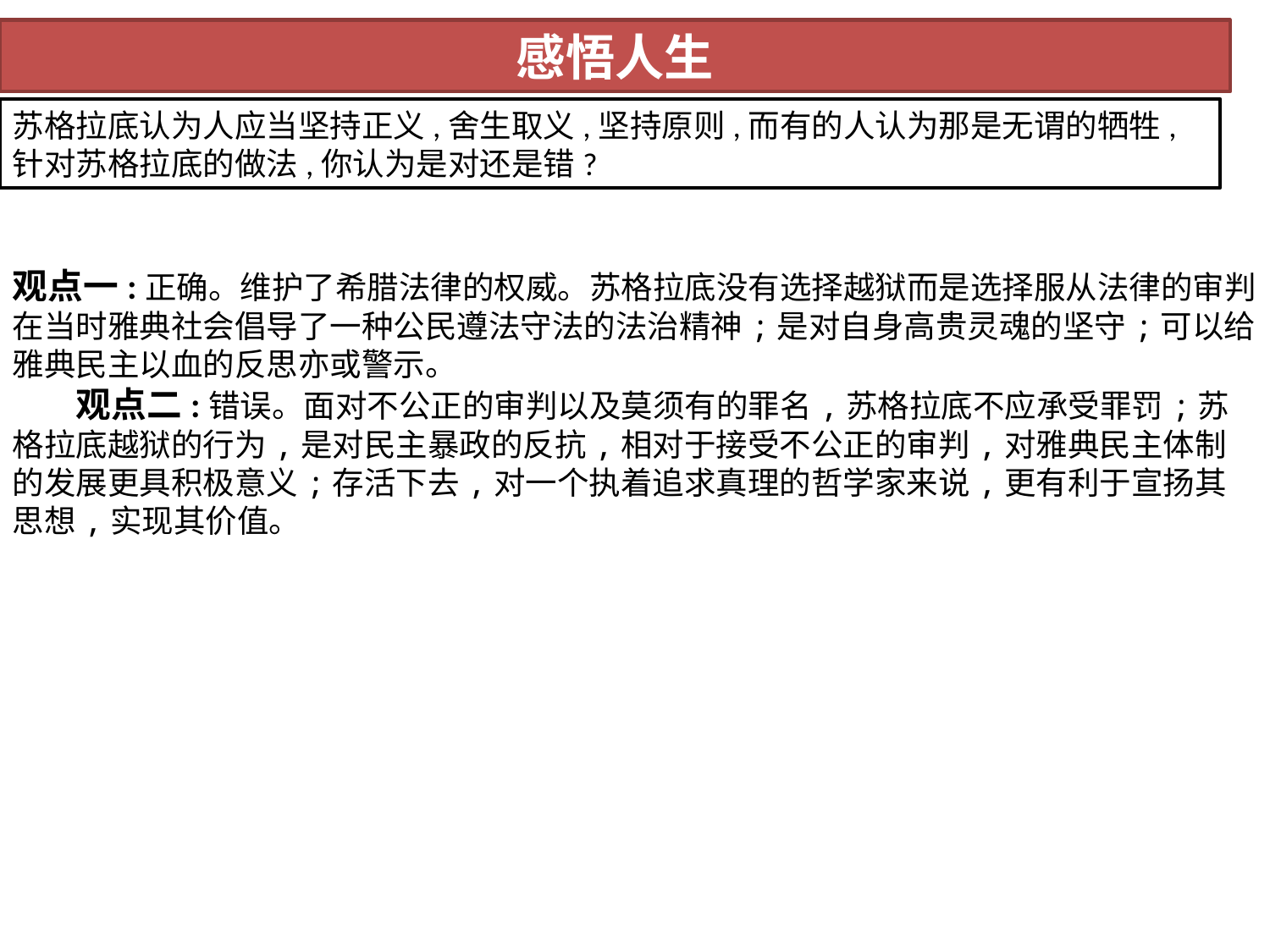

感悟人生
苏格拉底认为人应当坚持正义,舍生取义,坚持原则,而有的人认为那是无谓的牺牲,针对苏格拉底的做法,你认为是对还是错?
观点一:正确。维护了希腊法律的权威。苏格拉底没有选择越狱而是选择服从法律的审判,在当时雅典社会倡导了一种公民遵法守法的法治精神;是对自身高贵灵魂的坚守;可以给雅典民主以血的反思亦或警示。
　　观点二:错误。面对不公正的审判以及莫须有的罪名,苏格拉底不应承受罪罚;苏格拉底越狱的行为,是对民主暴政的反抗,相对于接受不公正的审判,对雅典民主体制的发展更具积极意义;存活下去,对一个执着追求真理的哲学家来说,更有利于宣扬其思想,实现其价值。